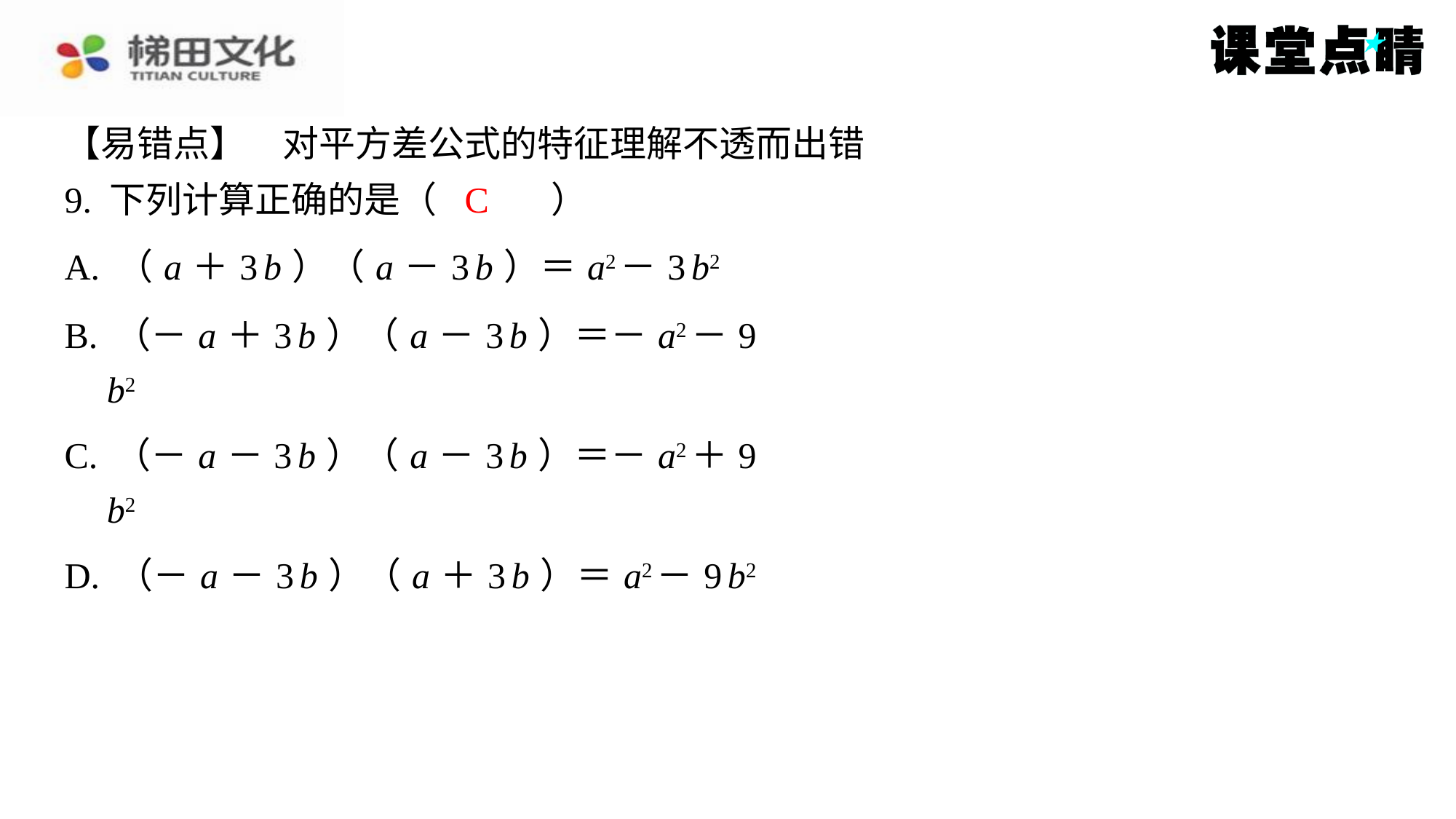

【易错点】　对平方差公式的特征理解不透而出错
9. 下列计算正确的是（　C　）
C
| A. （ a ＋3 b ）（ a －3 b ）＝ a2－3 b2 |
| --- |
| B. （－ a ＋3 b ）（ a －3 b ）＝－ a2－9 b2 |
| C. （－ a －3 b ）（ a －3 b ）＝－ a2＋9 b2 |
| D. （－ a －3 b ）（ a ＋3 b ）＝ a2－9 b2 |